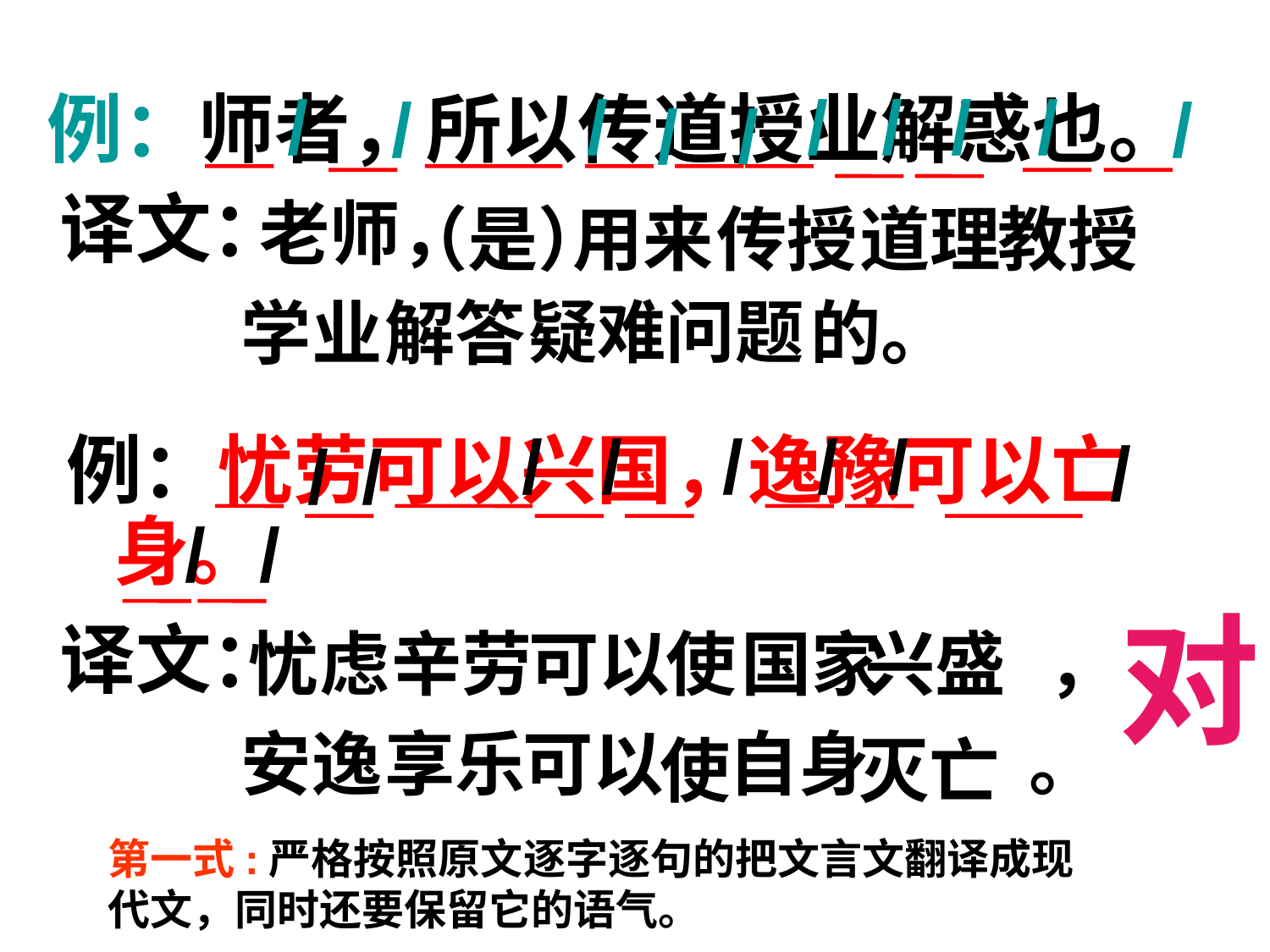

/
/
/
/
/
/
例：师者，所以传道授业解惑也。
/
/
/
/

老师，
译文：
（是）
用来
传授
道理
教授
学业
解答
的。
疑难问题
例：忧劳可以兴国，逸豫可以亡身。
/
/
/
/
/
/
/
/

/
/

对

忧虑
辛劳
可以
使        兴盛
国家
，
译文：
安逸
享乐
可以
自身
。
使        灭亡
第一式:严格按照原文逐字逐句的把文言文翻译成现代文，同时还要保留它的语气。